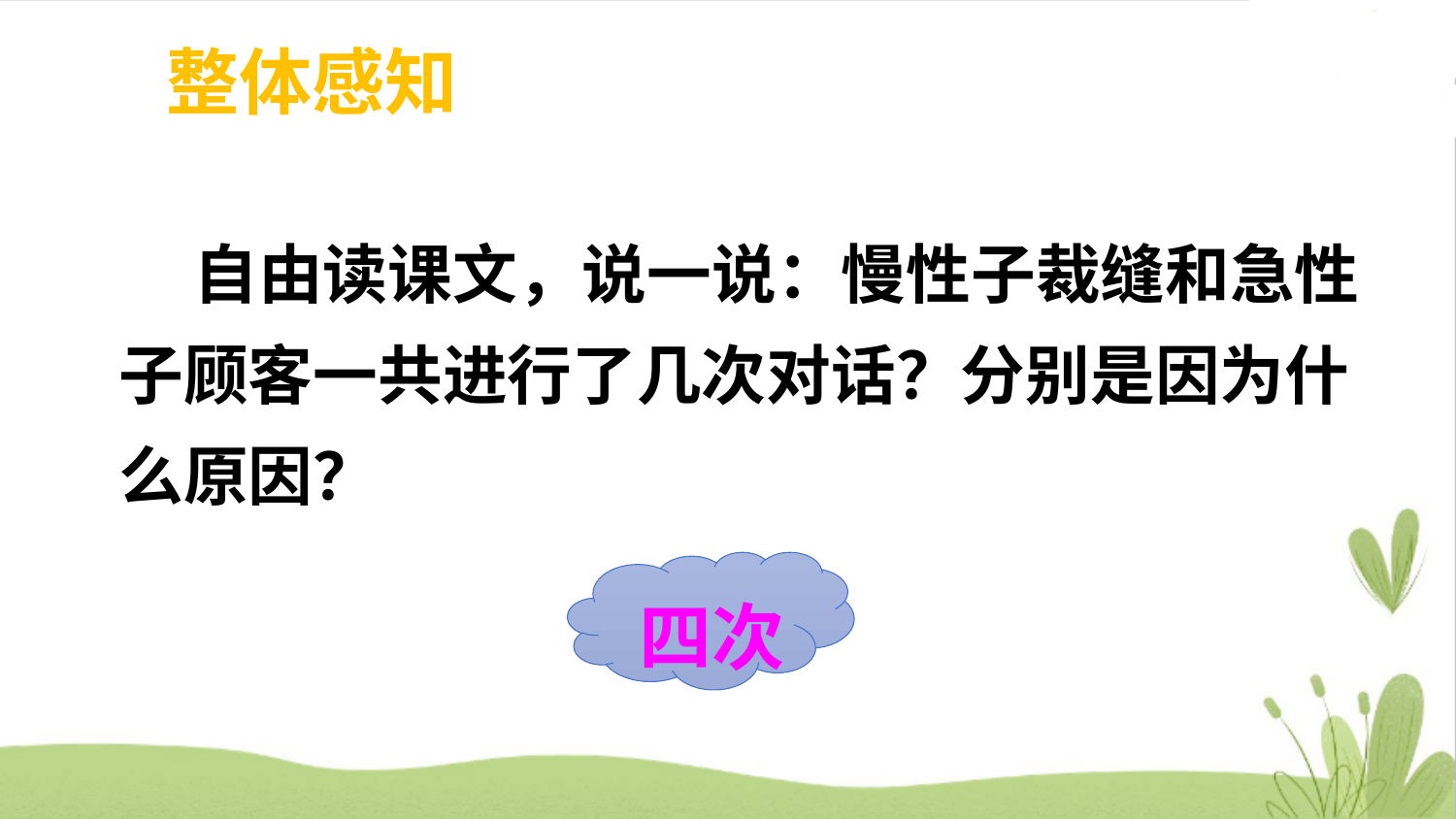

整体感知
    自由读课文，说一说：慢性子裁缝和急性子顾客一共进行了几次对话？分别是因为什么原因？

四次